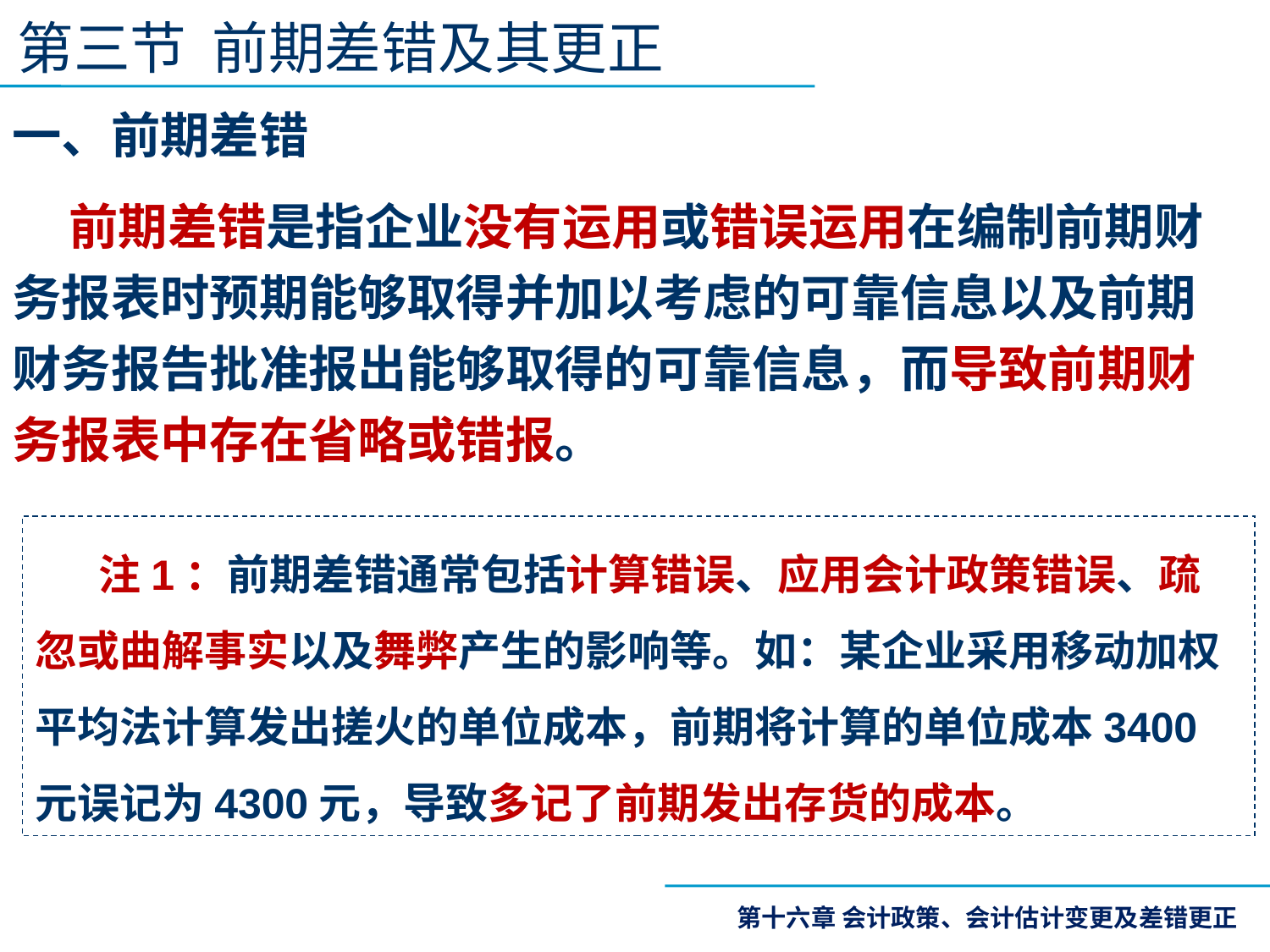

第三节  前期差错及其更正
一、前期差错
    前期差错是指企业没有运用或错误运用在编制前期财务报表时预期能够取得并加以考虑的可靠信息以及前期财务报告批准报出能够取得的可靠信息，而导致前期财务报表中存在省略或错报。
注1：前期差错通常包括计算错误、应用会计政策错误、疏忽或曲解事实以及舞弊产生的影响等。如：某企业采用移动加权平均法计算发出搓火的单位成本，前期将计算的单位成本3400元误记为4300元，导致多记了前期发出存货的成本。